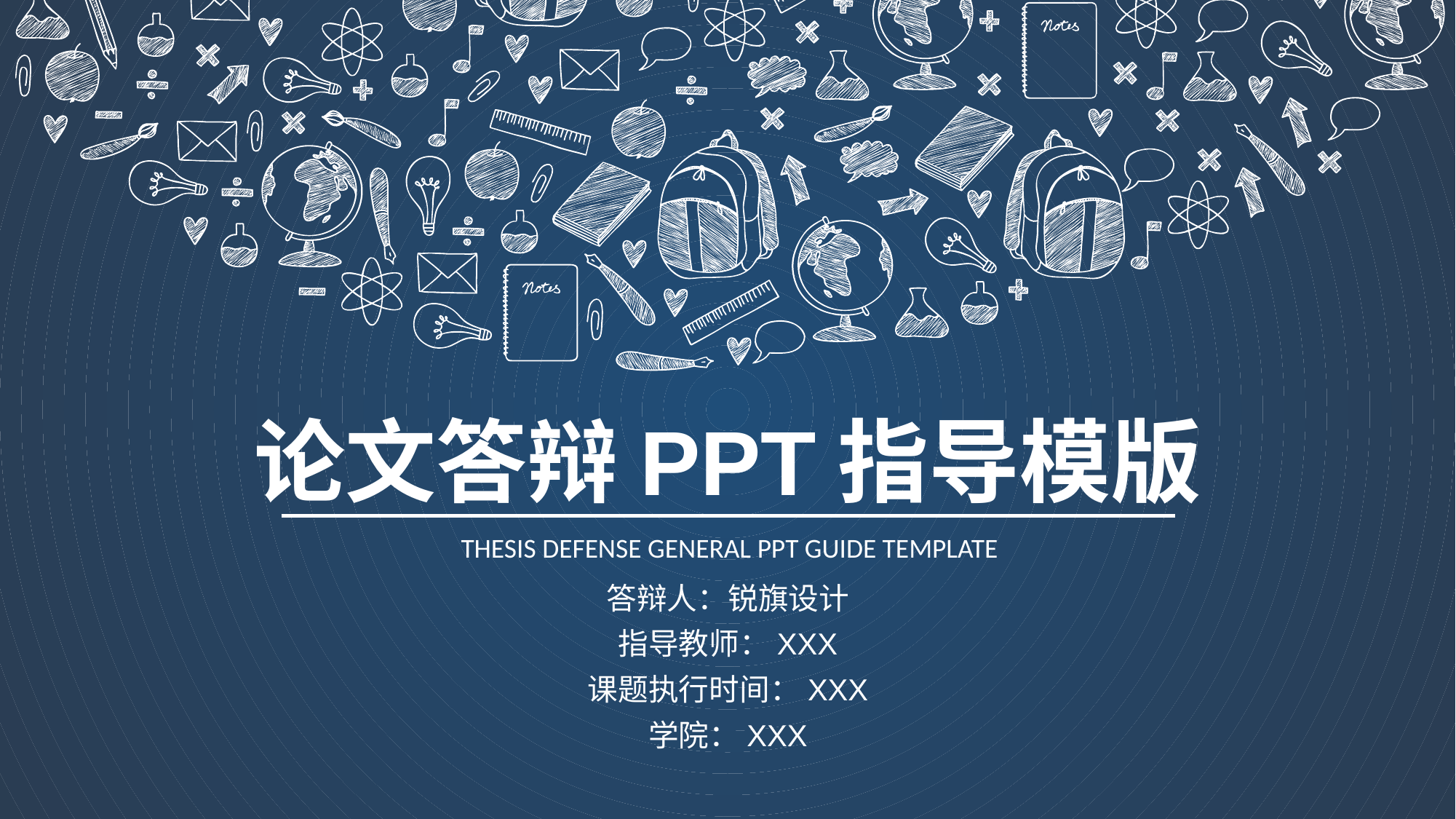

论文答辩PPT指导模版
THESIS DEFENSE GENERAL PPT GUIDE TEMPLATE
答辩人：锐旗设计
指导教师：XXX
课题执行时间：XXX
学院：XXX